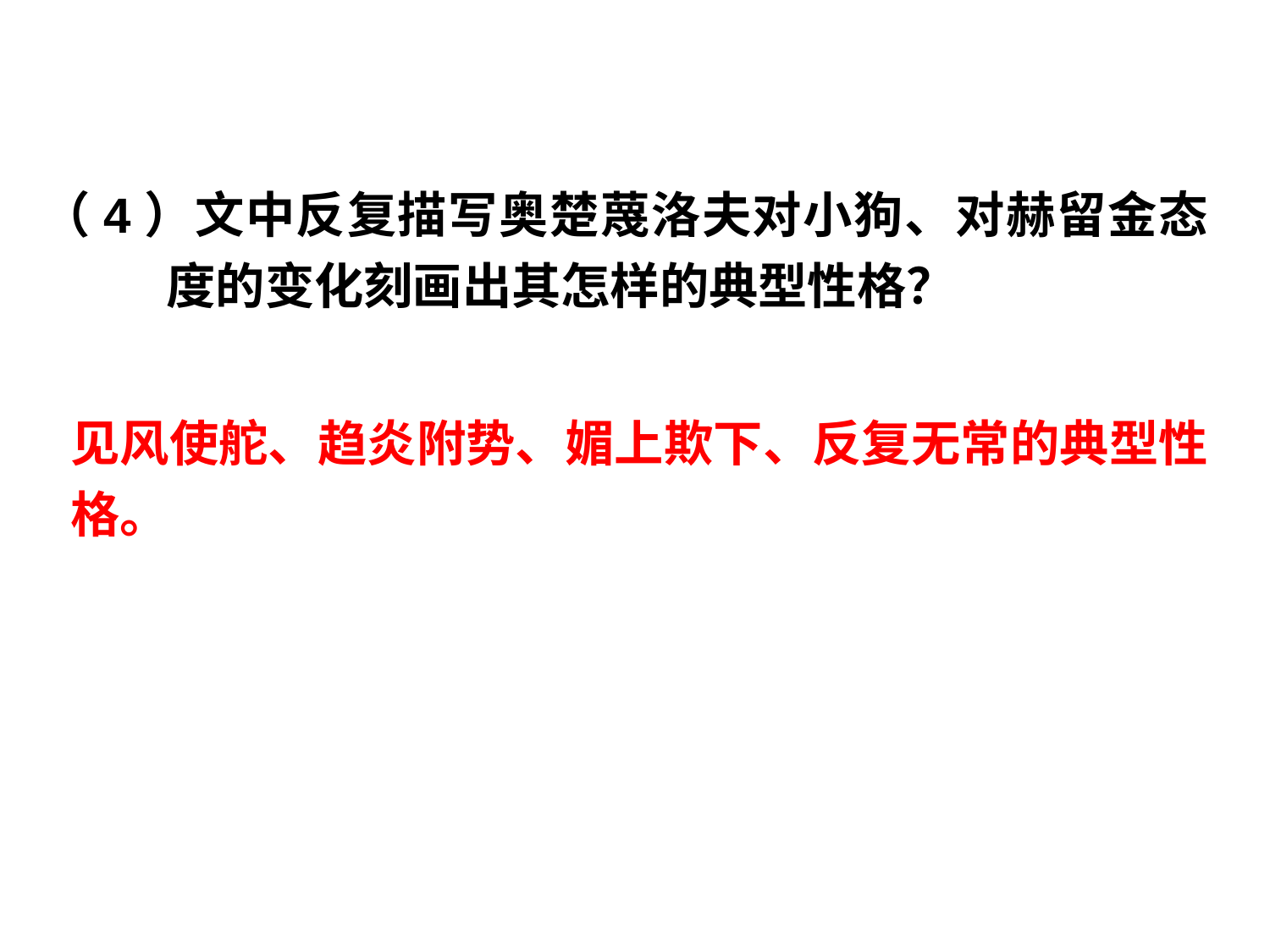

（4）文中反复描写奥楚蔑洛夫对小狗、对赫留金态度的变化刻画出其怎样的典型性格？
见风使舵、趋炎附势、媚上欺下、反复无常的典型性格。